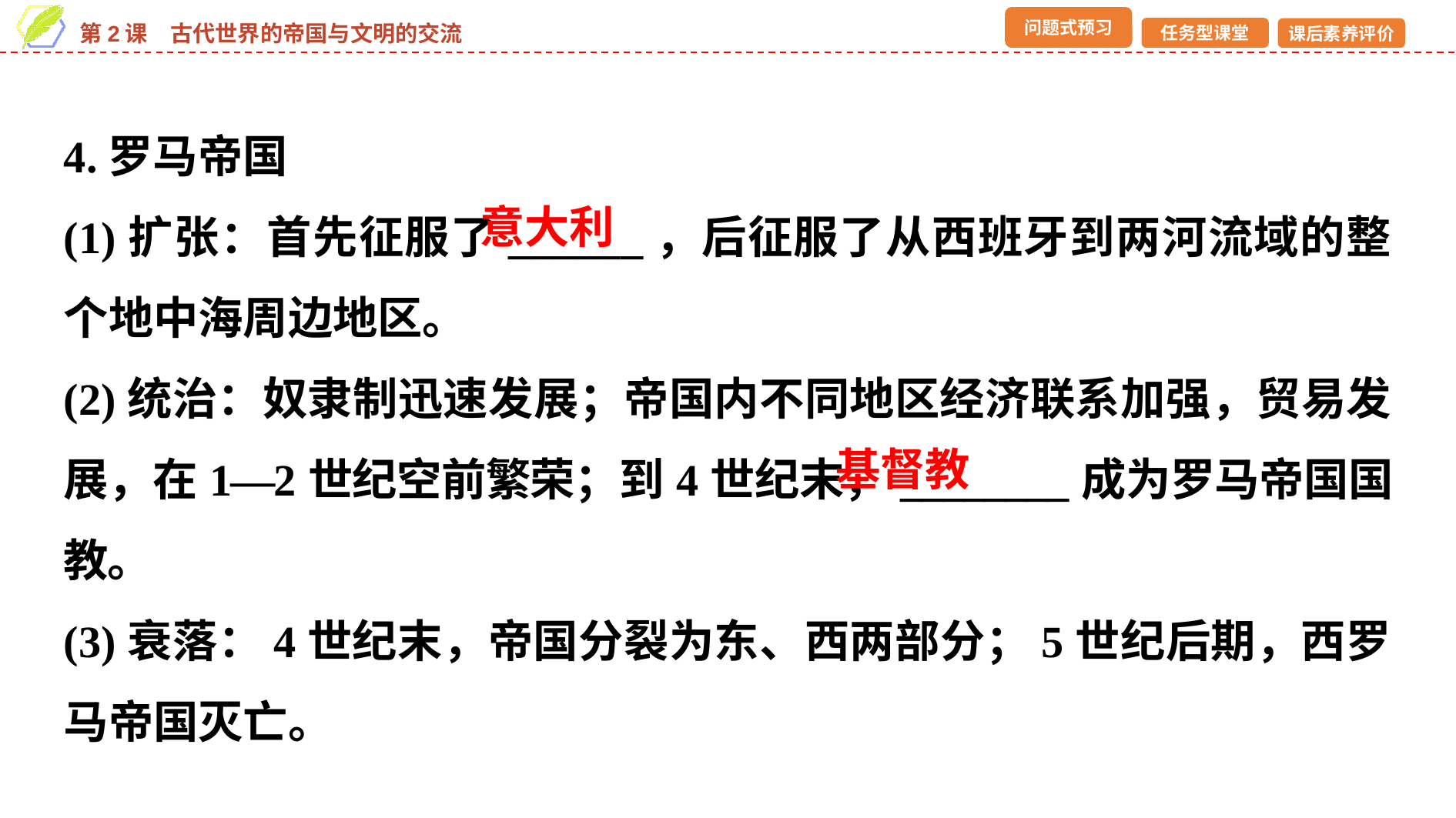

4.罗马帝国
(1)扩张：首先征服了______，后征服了从西班牙到两河流域的整个地中海周边地区。
(2)统治：奴隶制迅速发展；帝国内不同地区经济联系加强，贸易发展，在1—2世纪空前繁荣；到4世纪末，________成为罗马帝国国教。
(3)衰落：4世纪末，帝国分裂为东、西两部分；5世纪后期，西罗马帝国灭亡。
意大利
基督教